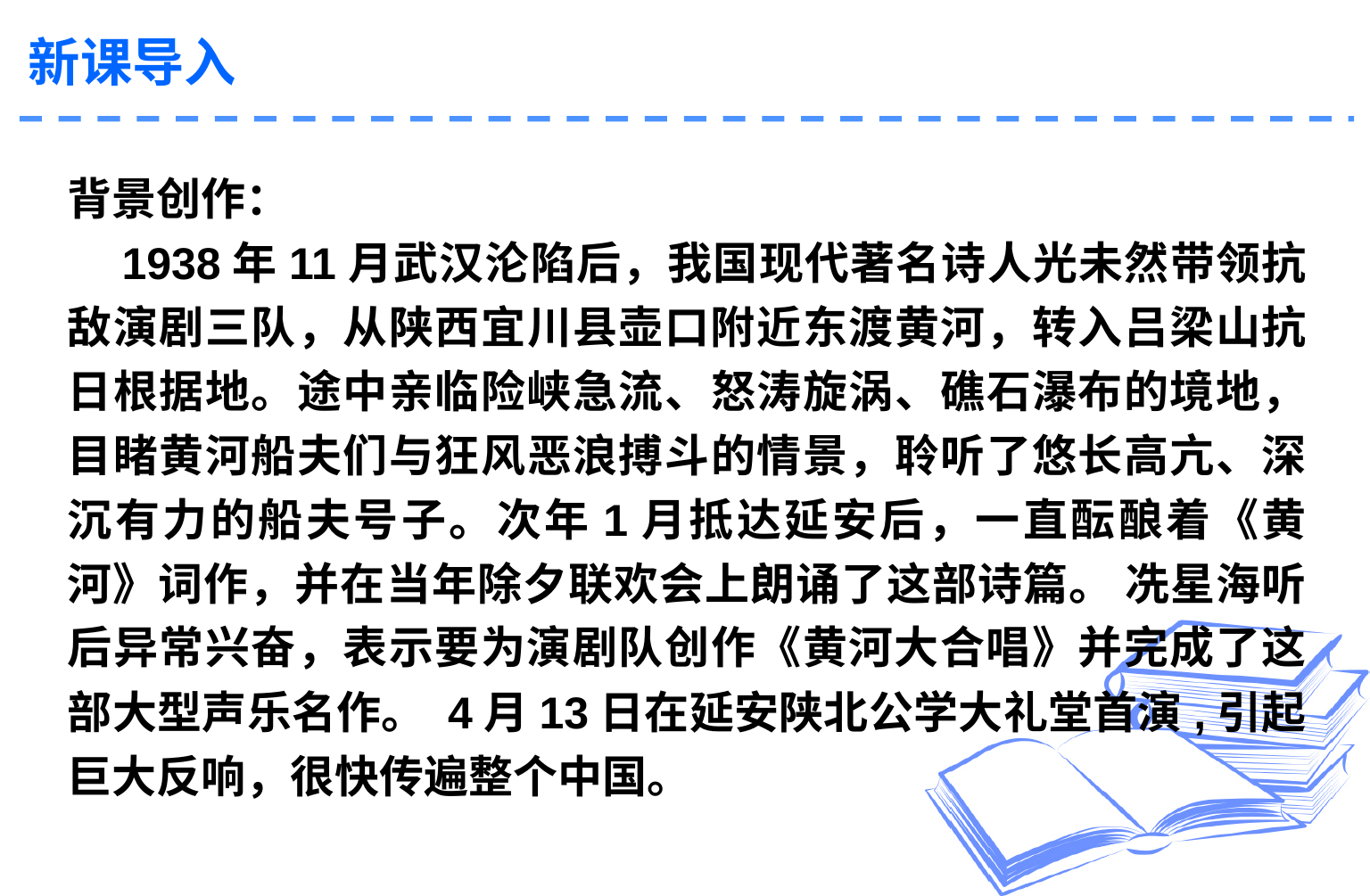

新课导入
背景创作：
    1938年11月武汉沦陷后，我国现代著名诗人光未然带领抗敌演剧三队，从陕西宜川县壶口附近东渡黄河，转入吕梁山抗日根据地。途中亲临险峡急流、怒涛旋涡、礁石瀑布的境地，目睹黄河船夫们与狂风恶浪搏斗的情景，聆听了悠长高亢、深沉有力的船夫号子。次年1月抵达延安后，一直酝酿着《黄河》词作，并在当年除夕联欢会上朗诵了这部诗篇。 冼星海听后异常兴奋，表示要为演剧队创作《黄河大合唱》并完成了这部大型声乐名作。 4月13日在延安陕北公学大礼堂首演,引起巨大反响，很快传遍整个中国。